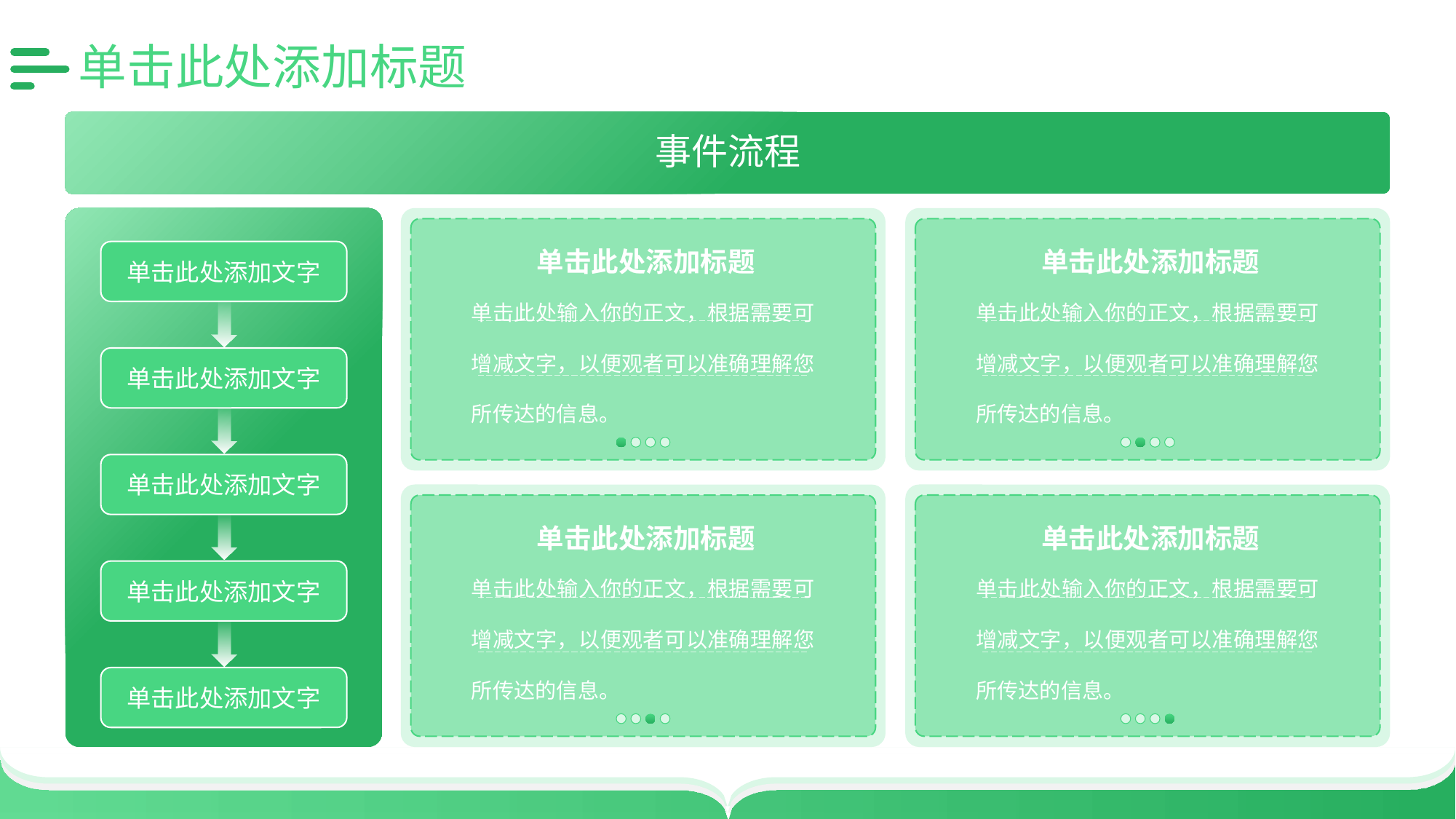

# 单击此处添加标题

事件流程

单击此处添加文字

单击此处添加文字

单击此处添加文字

单击此处添加文字

单击此处添加文字

单击此处添加标题
单击此处输入你的正文，根据需要可增减文字，以便观者可以准确理解您所传达的信息。

单击此处添加标题
单击此处输入你的正文，根据需要可增减文字，以便观者可以准确理解您所传达的信息。

单击此处添加标题
单击此处输入你的正文，根据需要可增减文字，以便观者可以准确理解您所传达的信息。

单击此处添加标题
单击此处输入你的正文，根据需要可增减文字，以便观者可以准确理解您所传达的信息。